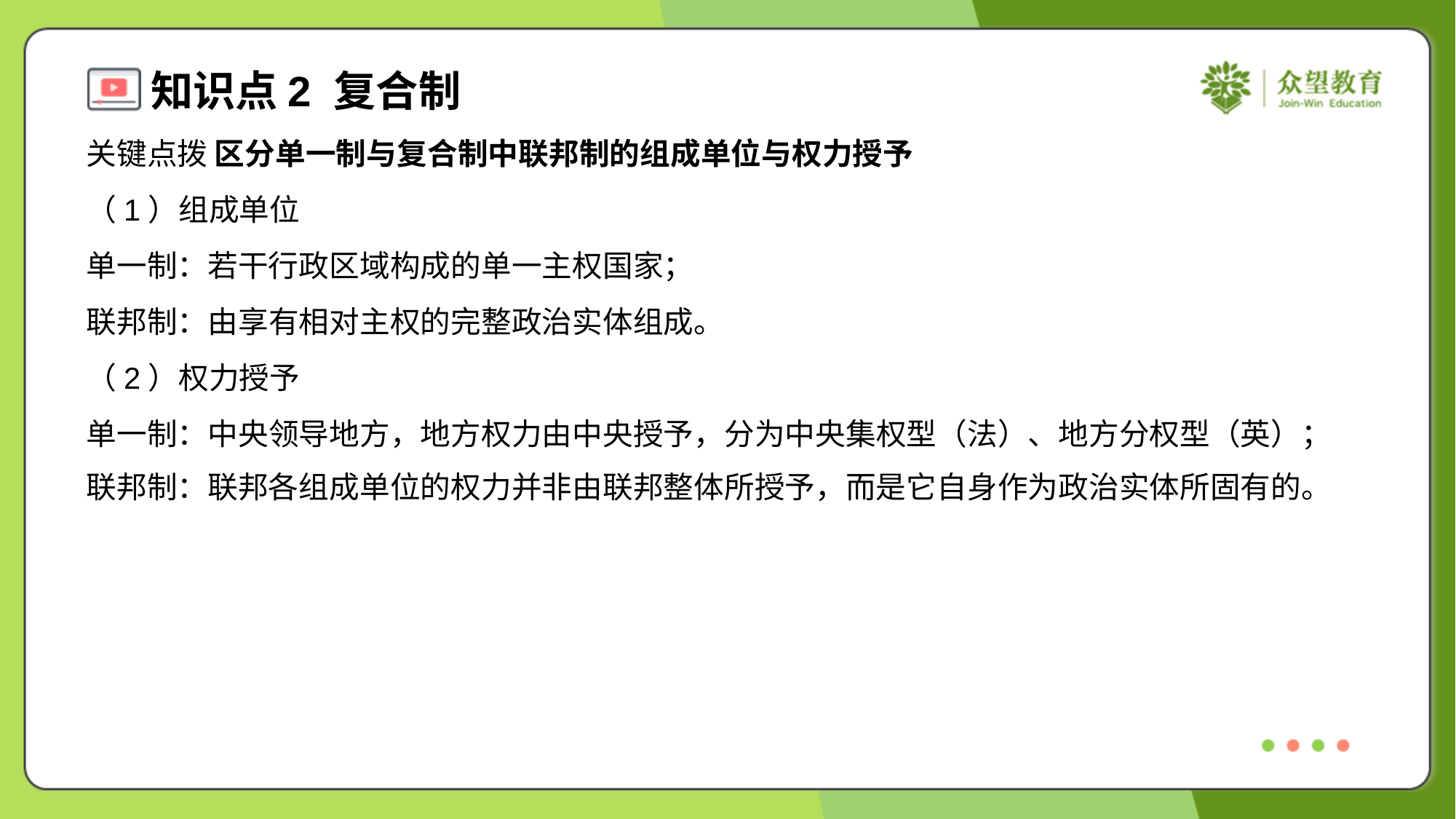

关键点拨 区分单一制与复合制中联邦制的组成单位与权力授予
（1）组成单位
单一制：若干行政区域构成的单一主权国家；
联邦制：由享有相对主权的完整政治实体组成。
（2）权力授予
单一制：中央领导地方，地方权力由中央授予，分为中央集权型（法）、地方分权型（英）；
联邦制：联邦各组成单位的权力并非由联邦整体所授予，而是它自身作为政治实体所固有的。